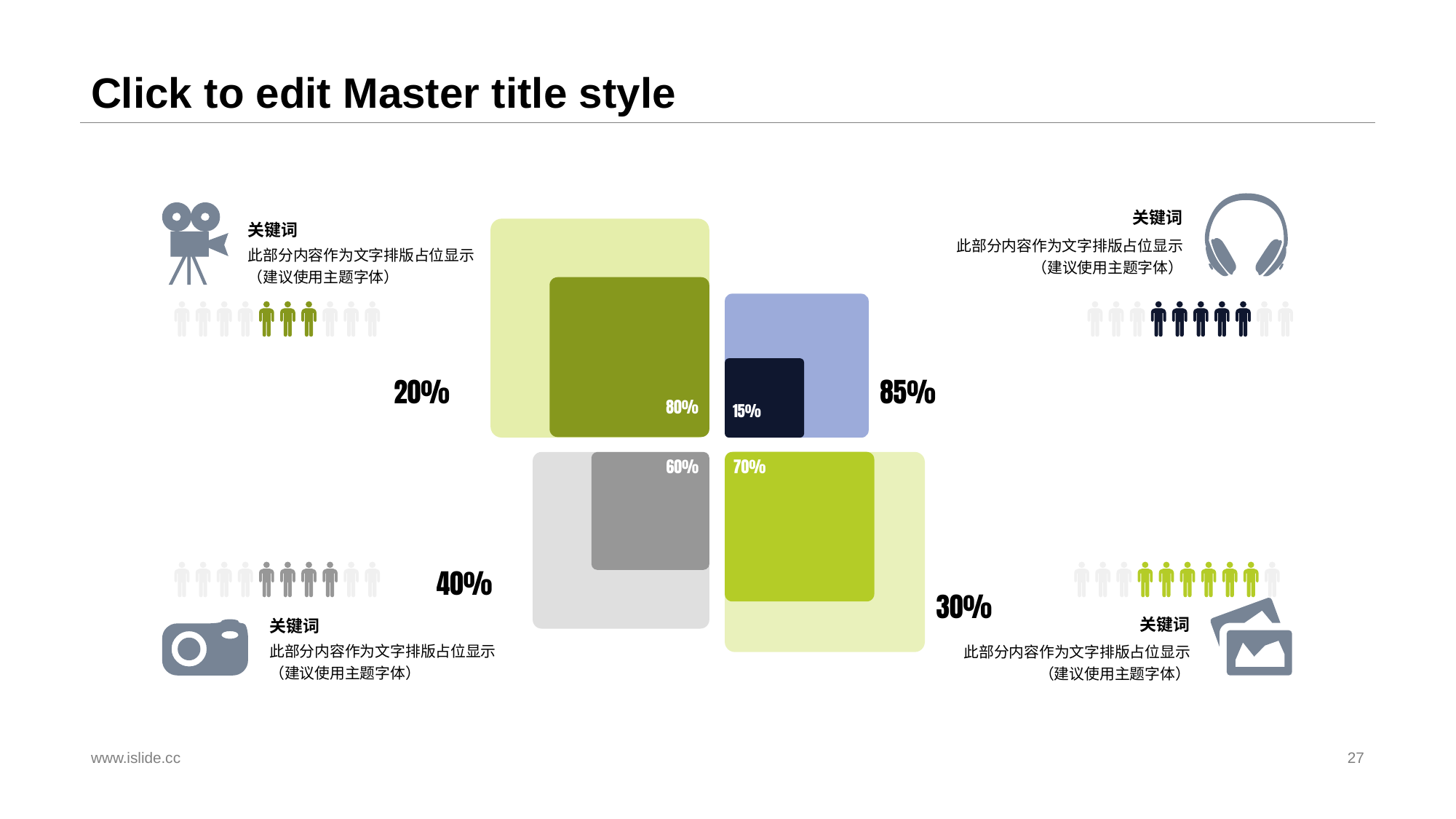

# Click to edit Master title style

关键词
此部分内容作为文字排版占位显示
（建议使用主题字体）

关键词
此部分内容作为文字排版占位显示
（建议使用主题字体）

20%
85%
15%
80%

70%
60%

关键词

此部分内容作为文字排版占位显示
（建议使用主题字体）

关键词
此部分内容作为文字排版占位显示
（建议使用主题字体）
40%
30%
www.islide.cc
27